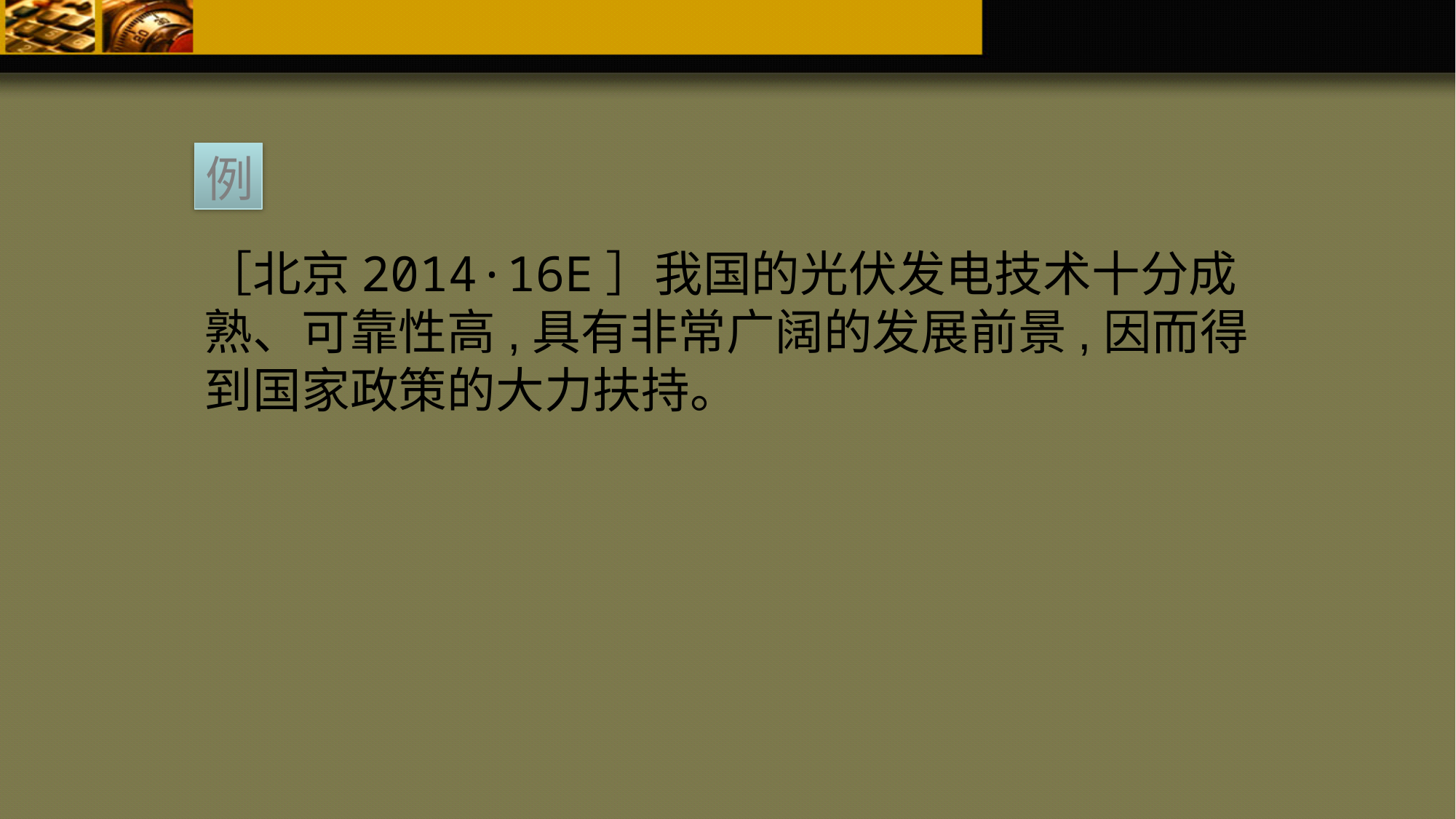

例
［北京2014·16E］我国的光伏发电技术十分成熟、可靠性高,具有非常广阔的发展前景,因而得到国家政策的大力扶持。